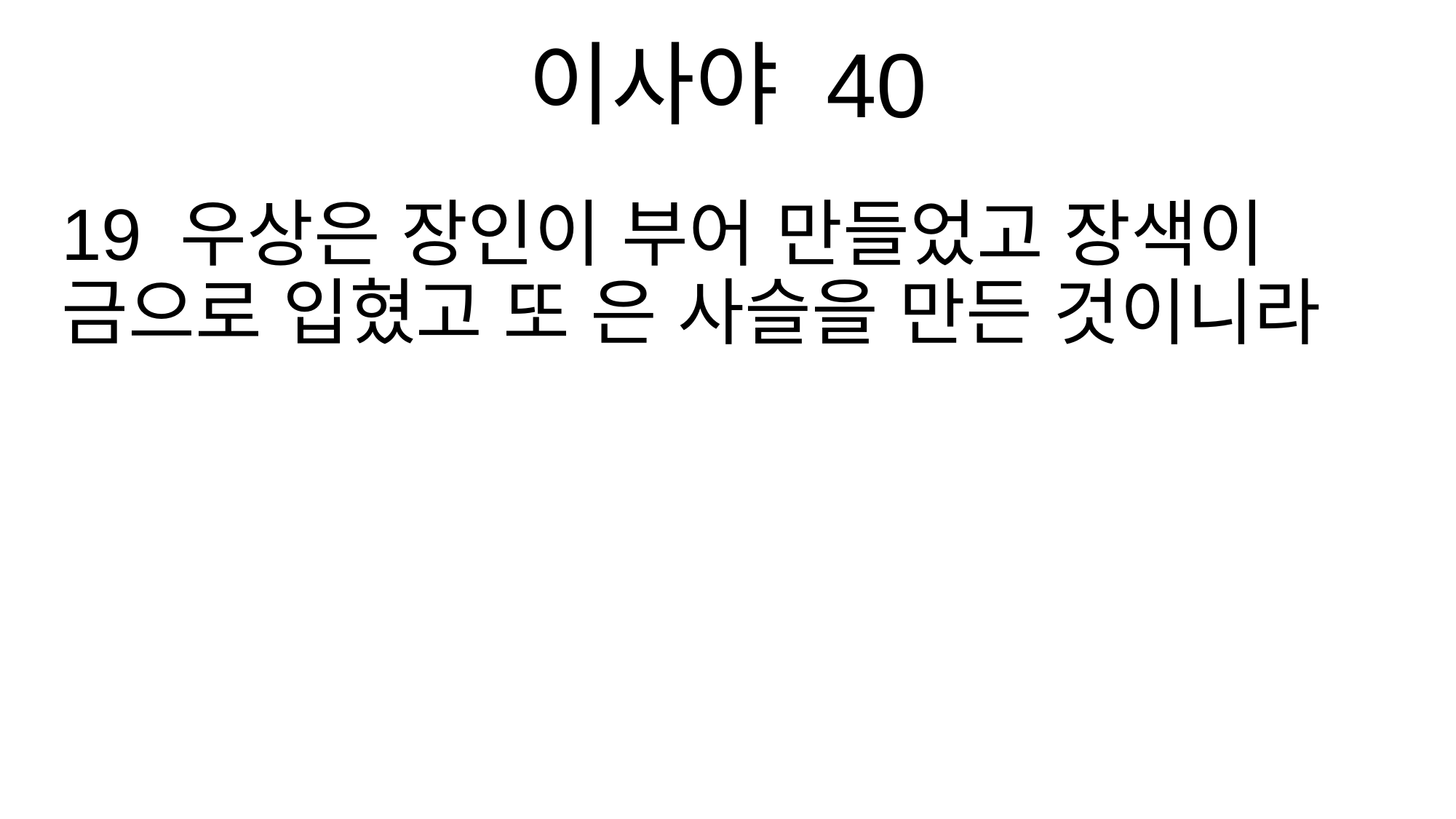

이사야 40
19 우상은 장인이 부어 만들었고 장색이 금으로 입혔고 또 은 사슬을 만든 것이니라